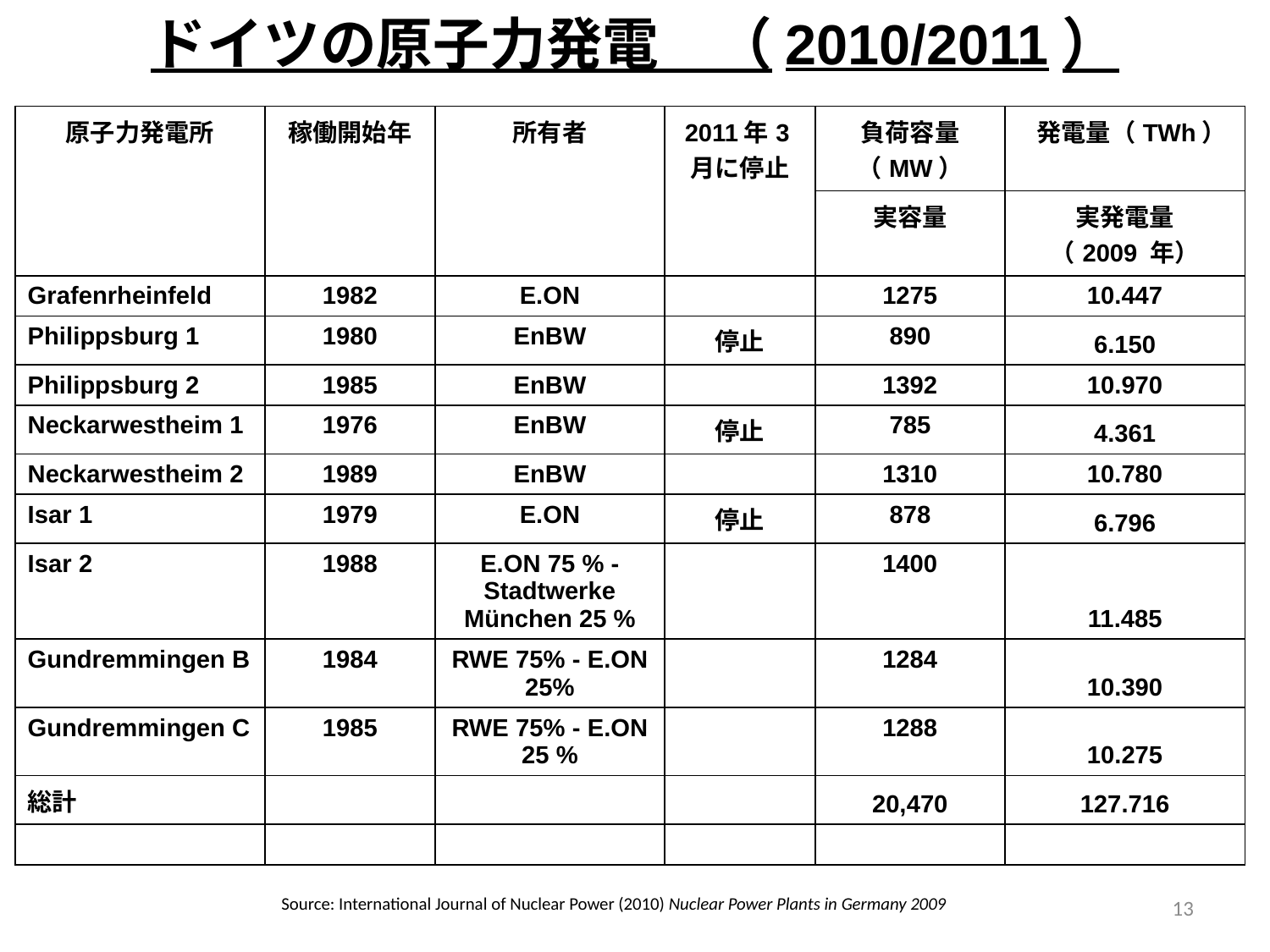

# ドイツの原子力発電　（2010/2011）
| 原子力発電所 | 稼働開始年 | 所有者 | 2011年3月に停止 | 負荷容量 （MW） | 発電量（TWh） |
| --- | --- | --- | --- | --- | --- |
|  |  |  |  | 実容量 | 実発電量 （2009 年） |
| Grafenrheinfeld | 1982 | E.ON |  | 1275 | 10.447 |
| Philippsburg 1 | 1980 | EnBW | 停止 | 890 | 6.150 |
| Philippsburg 2 | 1985 | EnBW |  | 1392 | 10.970 |
| Neckarwestheim 1 | 1976 | EnBW | 停止 | 785 | 4.361 |
| Neckarwestheim 2 | 1989 | EnBW |  | 1310 | 10.780 |
| Isar 1 | 1979 | E.ON | 停止 | 878 | 6.796 |
| Isar 2 | 1988 | E.ON 75 % - Stadtwerke München 25 % |  | 1400 | 11.485 |
| Gundremmingen B | 1984 | RWE 75% - E.ON 25% |  | 1284 | 10.390 |
| Gundremmingen C | 1985 | RWE 75% - E.ON 25 % |  | 1288 | 10.275 |
| 総計 |  |  |  | 20,470 | 127.716 |
|  |  |  |  |  |  |
13
Source: International Journal of Nuclear Power (2010) Nuclear Power Plants in Germany 2009